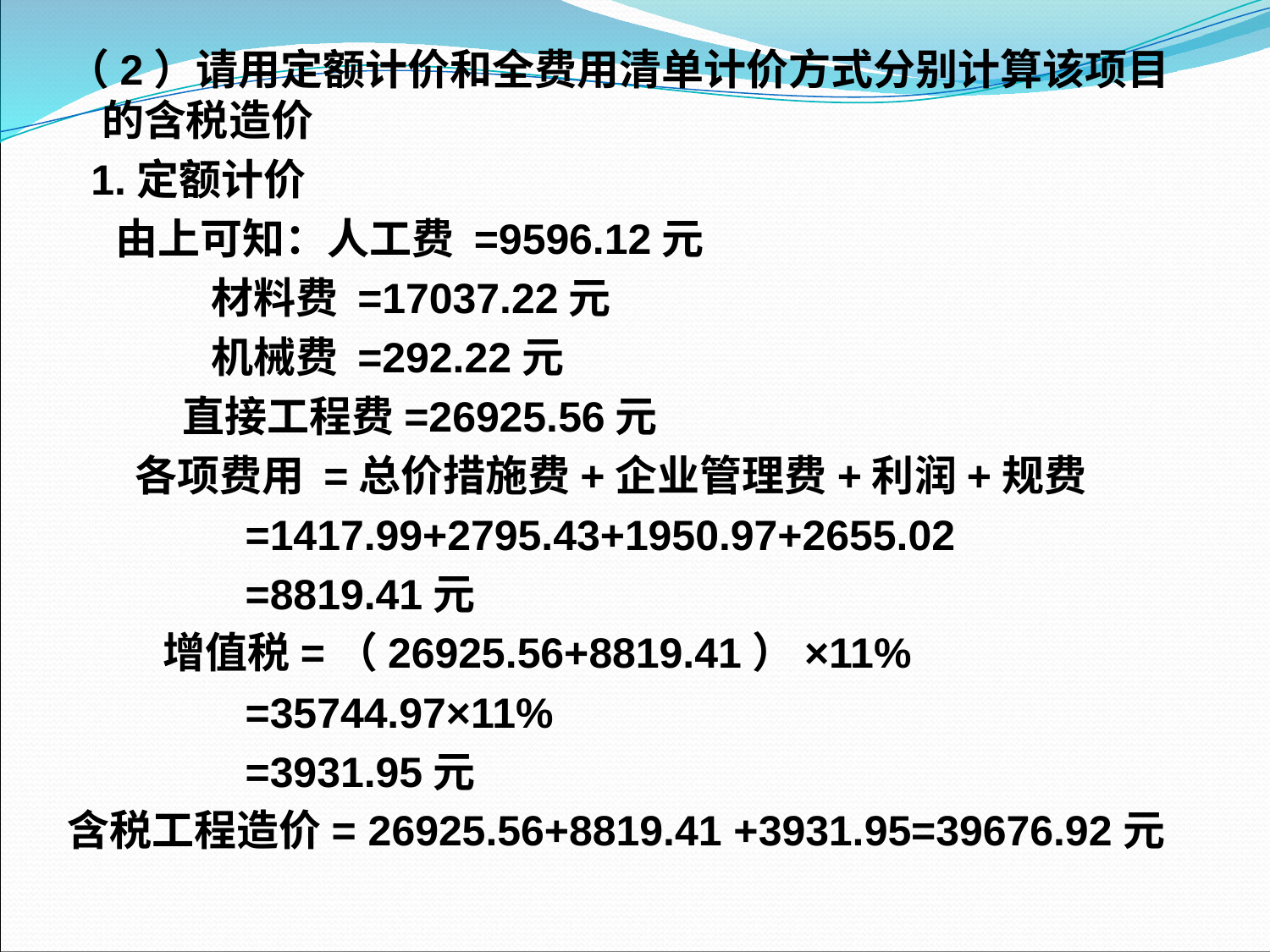

（2）请用定额计价和全费用清单计价方式分别计算该项目的含税造价
  1.定额计价
    由上可知：人工费 =9596.12元
              材料费 =17037.22元
              机械费 =292.22元
           直接工程费=26925.56元
      各项费用 =总价措施费+企业管理费+利润+规费
               =1417.99+2795.43+1950.97+2655.02
               =8819.41元
         增值税=（26925.56+8819.41）×11%
               =35744.97×11%
               =3931.95元
含税工程造价= 26925.56+8819.41 +3931.95=39676.92元